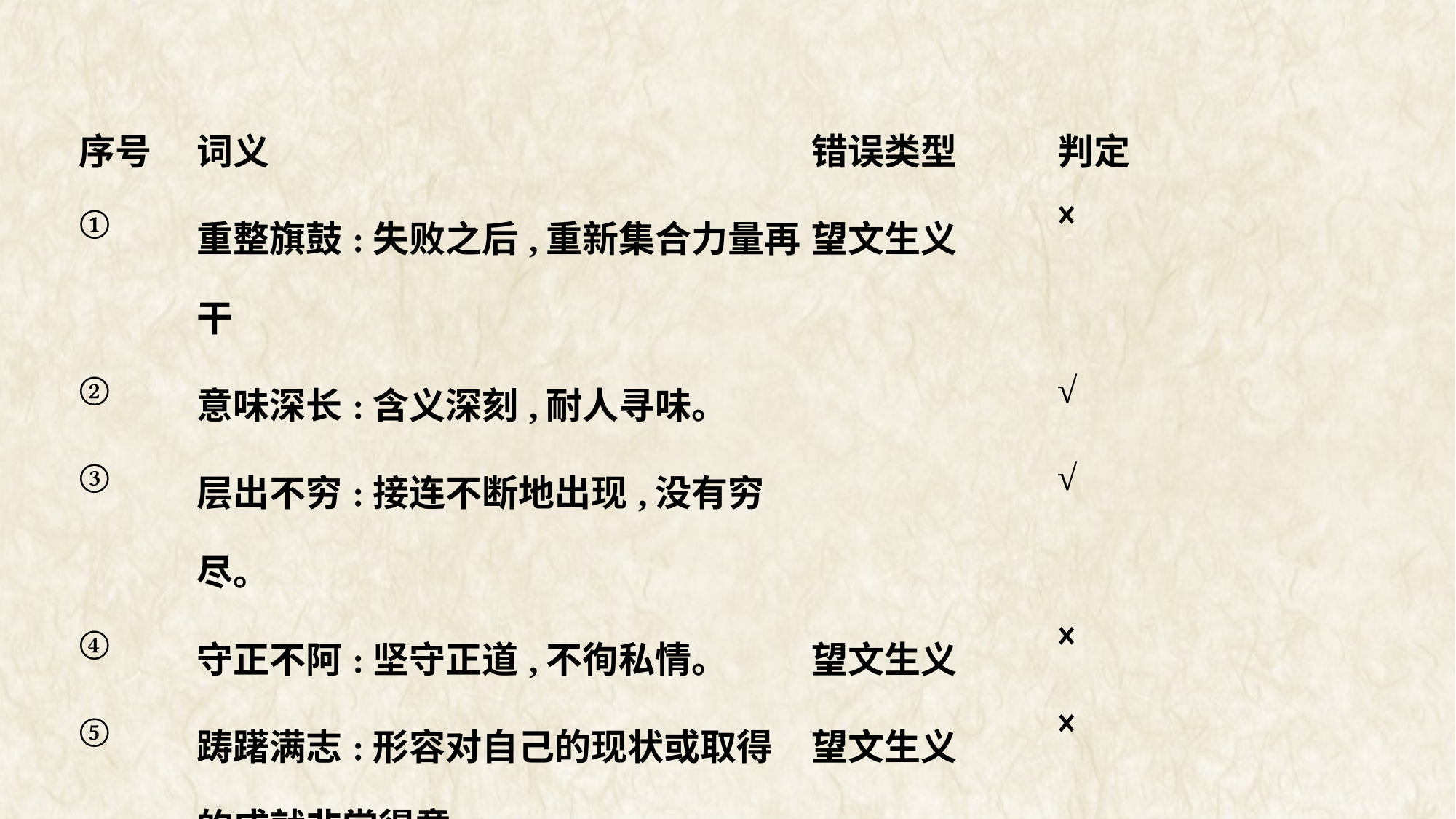

| 序号 | 词义 | 错误类型 | 判定 |
| --- | --- | --- | --- |
| ① | 重整旗鼓:失败之后,重新集合力量再干 | 望文生义 | × |
| ② | 意味深长:含义深刻,耐人寻味。 |  | √ |
| ③ | 层出不穷:接连不断地出现,没有穷尽。 |  | √ |
| ④ | 守正不阿:坚守正道,不徇私情。 | 望文生义 | × |
| ⑤ | 踌躇满志:形容对自己的现状或取得的成就非常得意。 | 望文生义 | × |
| ⑥ | 万无一失:绝对不会出差错。 | 对象误用 | × |